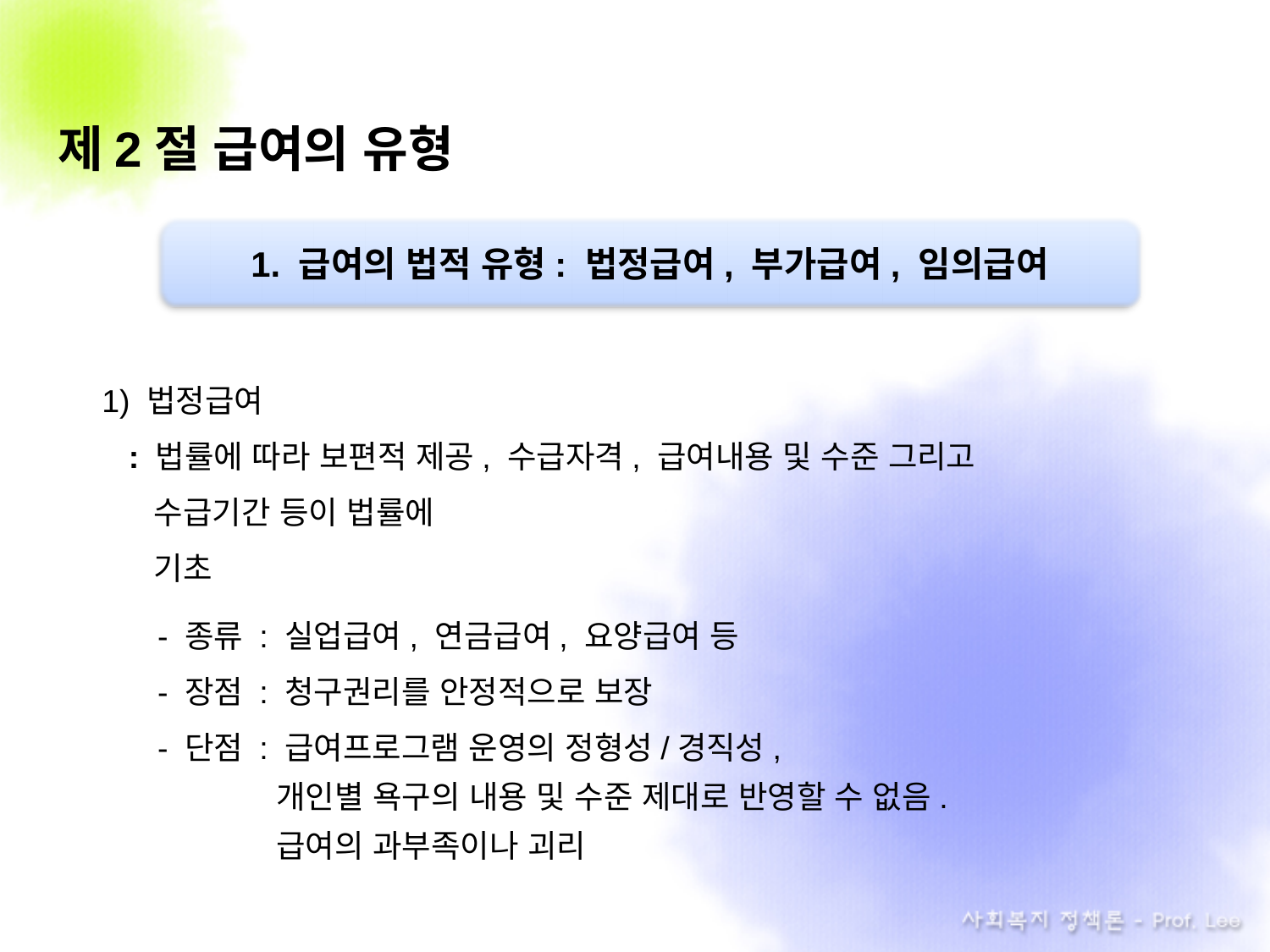

# 제2절 급여의 유형
1. 급여의 법적 유형: 법정급여, 부가급여, 임의급여
1) 법정급여
   : 법률에 따라 보편적 제공, 수급자격, 급여내용 및 수준 그리고
     수급기간 등이 법률에
     기초
- 종류 : 실업급여, 연금급여, 요양급여 등
- 장점 : 청구권리를 안정적으로 보장
- 단점 : 급여프로그램 운영의 정형성/경직성,
개인별 욕구의 내용 및 수준 제대로 반영할 수 없음.
급여의 과부족이나 괴리